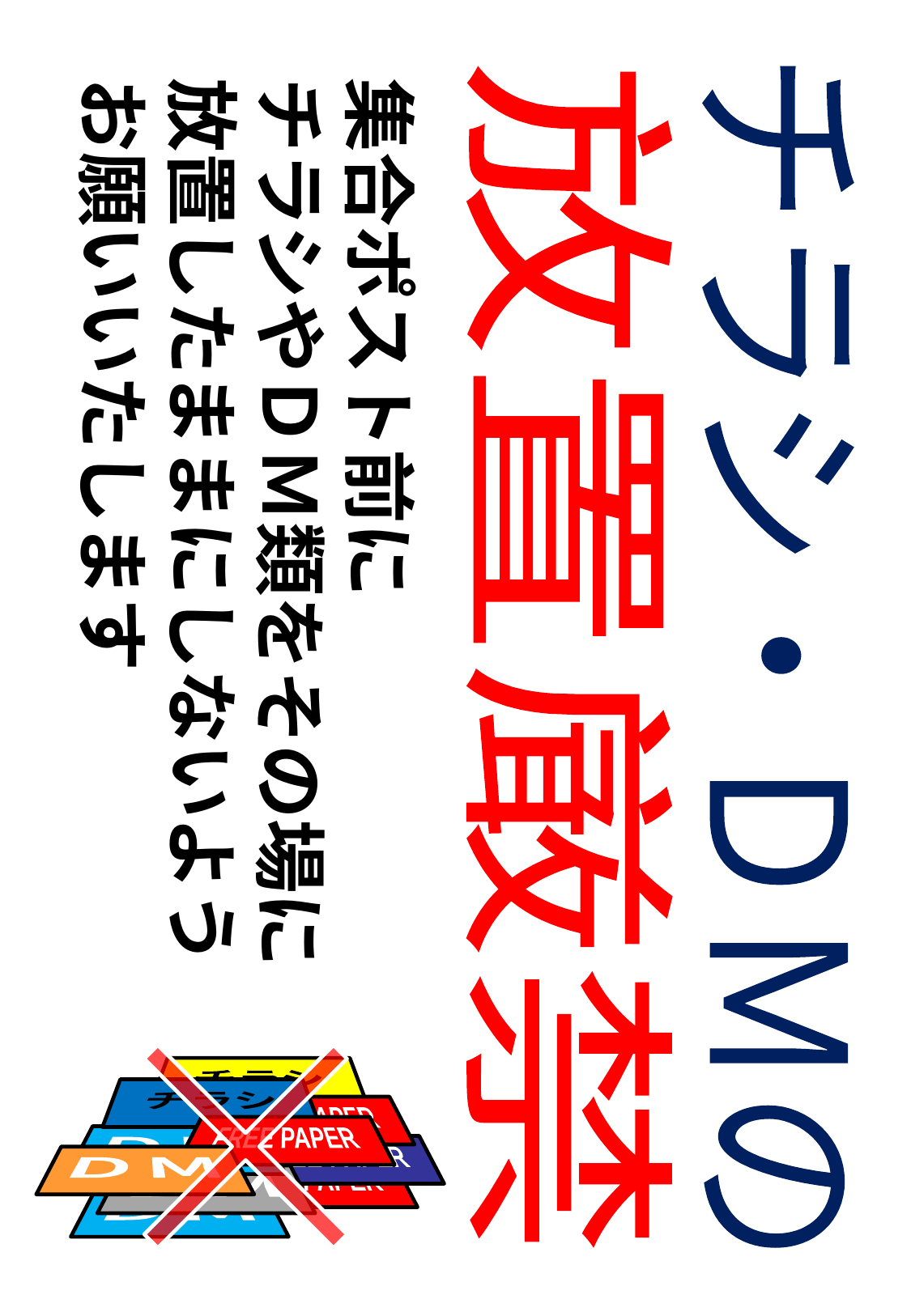

集合ポスト前に
チラシやＤＭ類をその場に放置したままにしないようお願いいたします
放置厳禁
チラシ・ＤＭの

チラシ

FREE PAPER

ＤＭ

チラシ

FREE PAPER

ＤＭ

チラシ

FREE PAPER

ＤＭ

チラシ

FREE PAPER

ＤＭ